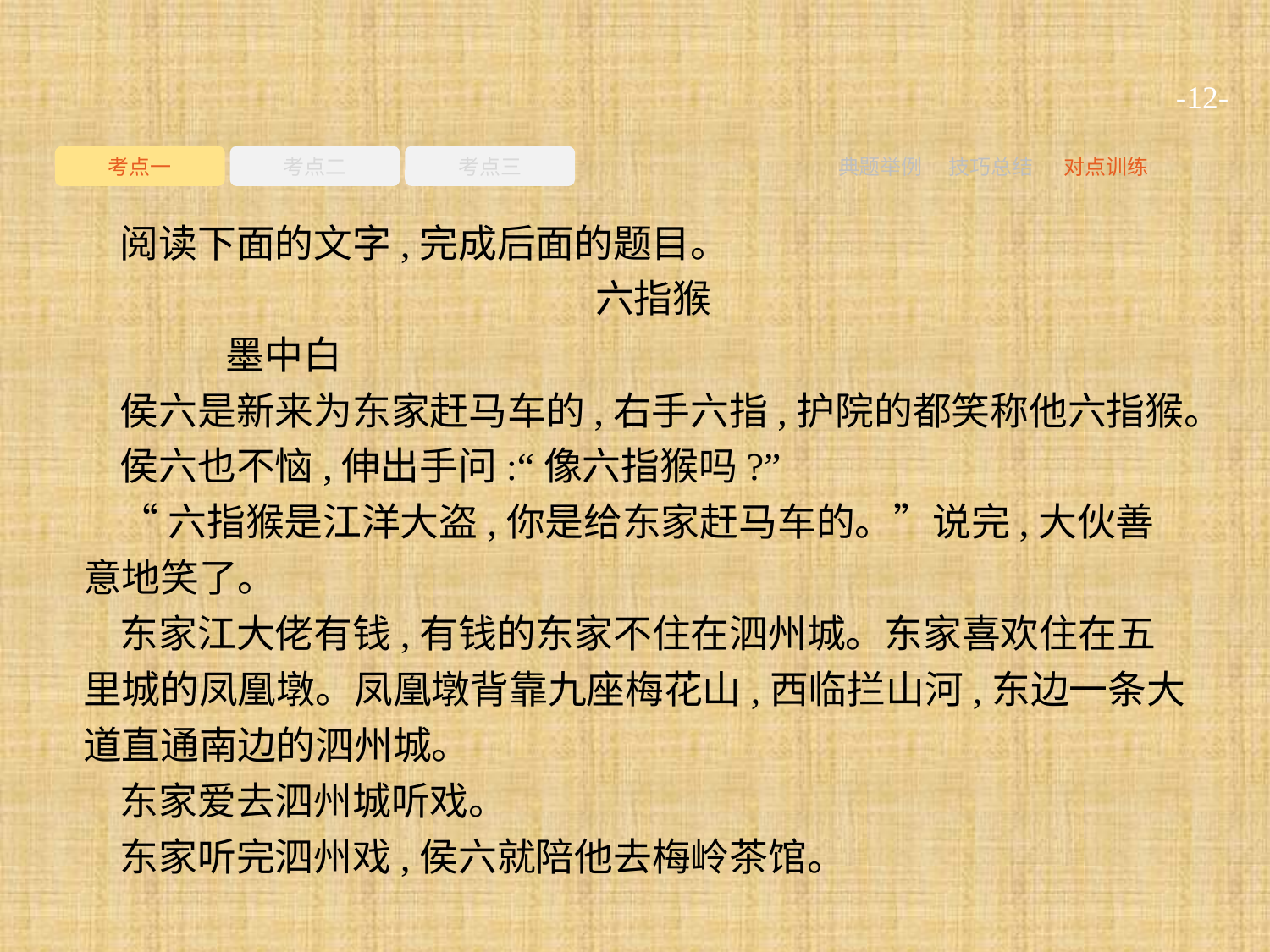

-12-
考点一
考点二
考点三
典题举例
技巧总结
对点训练
阅读下面的文字,完成后面的题目。
六指猴
	墨中白
侯六是新来为东家赶马车的,右手六指,护院的都笑称他六指猴。
侯六也不恼,伸出手问:“像六指猴吗?”
“六指猴是江洋大盗,你是给东家赶马车的。”说完,大伙善意地笑了。
东家江大佬有钱,有钱的东家不住在泗州城。东家喜欢住在五里城的凤凰墩。凤凰墩背靠九座梅花山,西临拦山河,东边一条大道直通南边的泗州城。
东家爱去泗州城听戏。
东家听完泗州戏,侯六就陪他去梅岭茶馆。